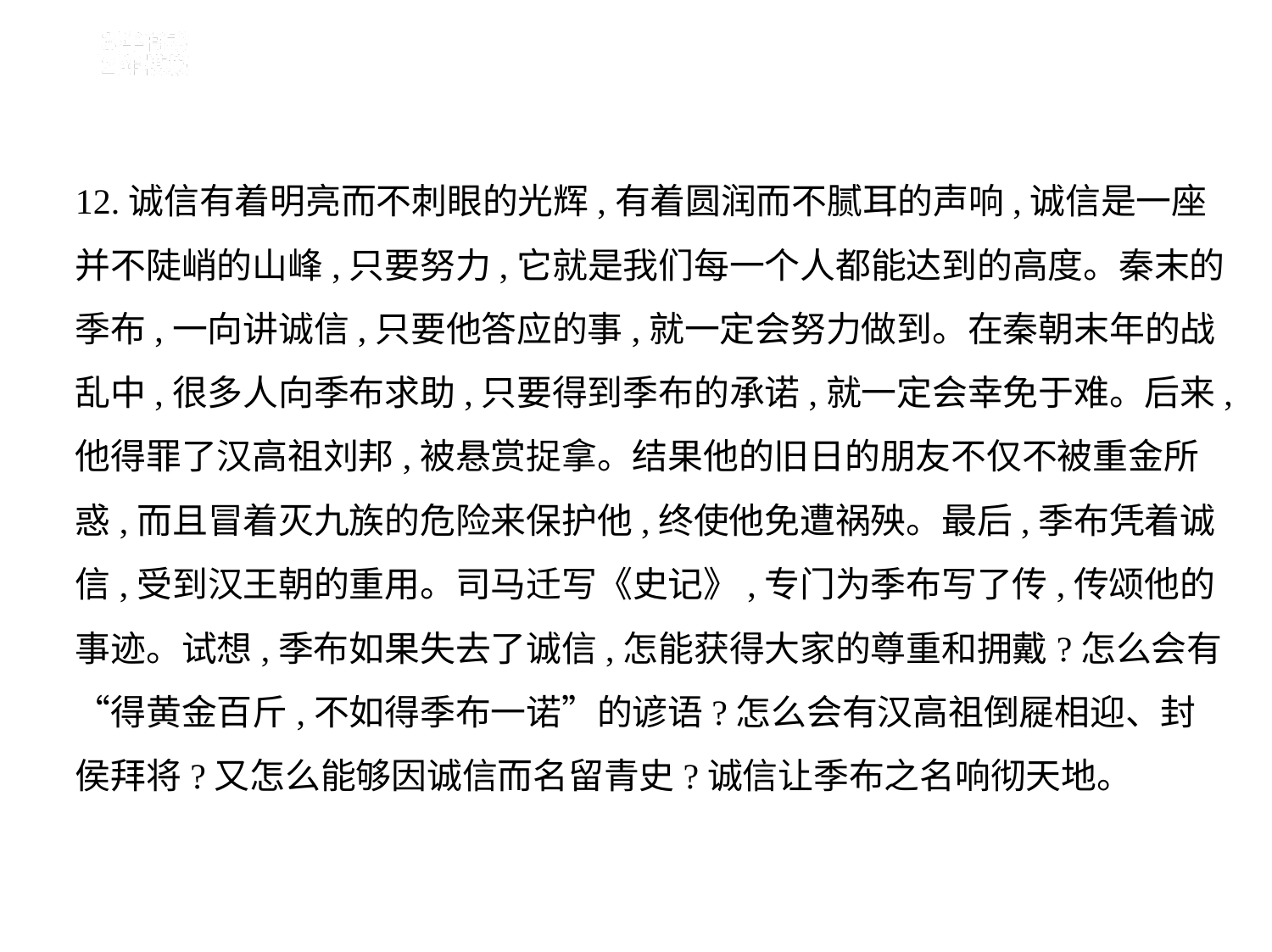

12.诚信有着明亮而不刺眼的光辉,有着圆润而不腻耳的声响,诚信是一座
并不陡峭的山峰,只要努力,它就是我们每一个人都能达到的高度。秦末的
季布,一向讲诚信,只要他答应的事,就一定会努力做到。在秦朝末年的战
乱中,很多人向季布求助,只要得到季布的承诺,就一定会幸免于难。后来,
他得罪了汉高祖刘邦,被悬赏捉拿。结果他的旧日的朋友不仅不被重金所
惑,而且冒着灭九族的危险来保护他,终使他免遭祸殃。最后,季布凭着诚
信,受到汉王朝的重用。司马迁写《史记》,专门为季布写了传,传颂他的
事迹。试想,季布如果失去了诚信,怎能获得大家的尊重和拥戴?怎么会有
“得黄金百斤,不如得季布一诺”的谚语?怎么会有汉高祖倒屣相迎、封
侯拜将?又怎么能够因诚信而名留青史?诚信让季布之名响彻天地。